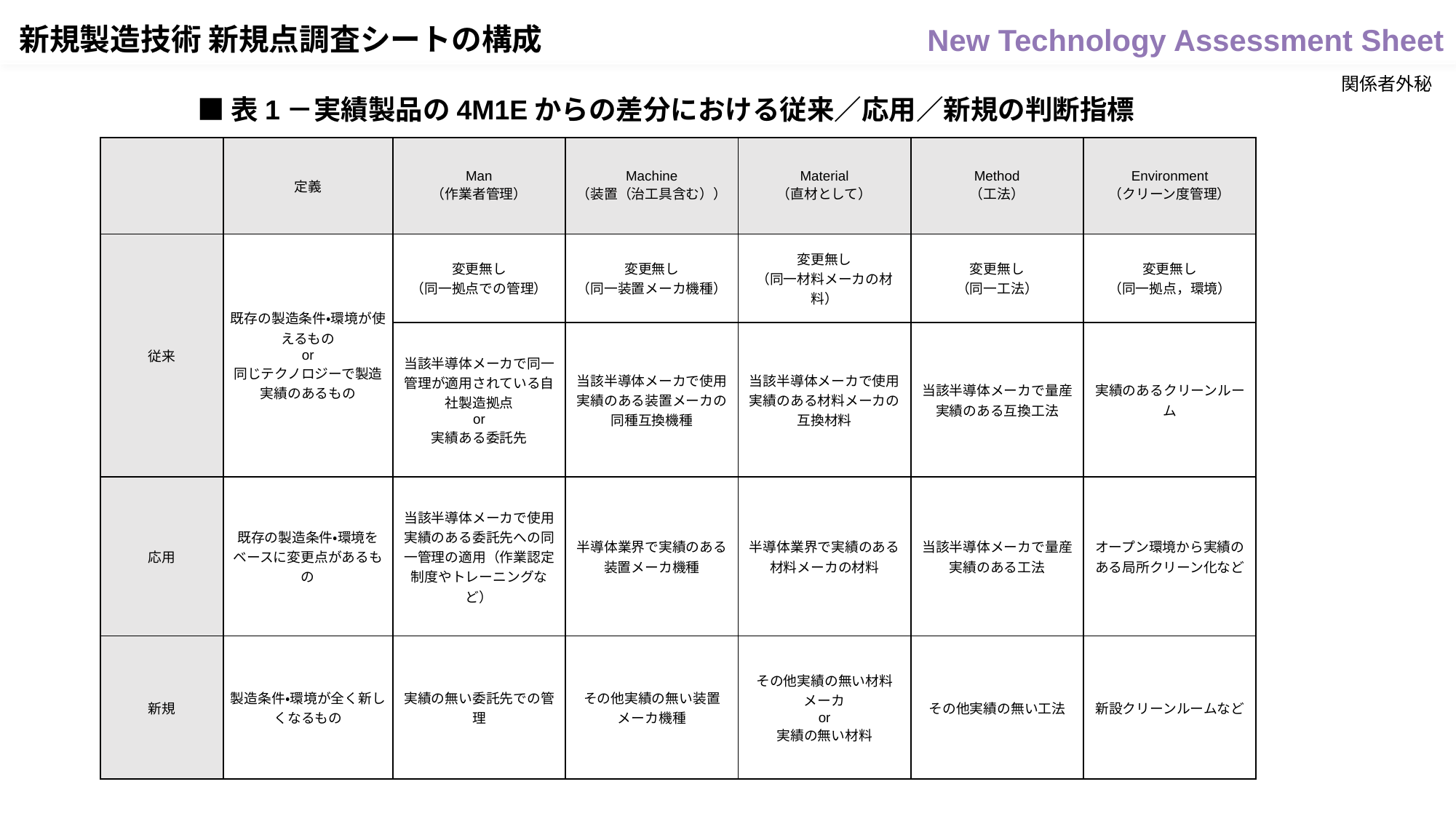

新規製造技術 新規点調査シートの構成
関係者外秘
■表1－実績製品の4M1Eからの差分における従来／応用／新規の判断指標
|  | 定義 | Man （作業者管理） | Machine （装置（治工具含む）） | Material （直材として） | Method （工法） | Environment （クリーン度管理） |
| --- | --- | --- | --- | --- | --- | --- |
| 従来 | 既存の製造条件・環境が使えるもの or 同じテクノロジーで製造実績のあるもの | 変更無し （同一拠点での管理） | 変更無し （同一装置メーカ機種） | 変更無し （同一材料メーカの材料） | 変更無し （同一工法） | 変更無し （同一拠点，環境） |
|  |  | 当該半導体メーカで同一管理が適用されている自社製造拠点 or 実績ある委託先 | 当該半導体メーカで使用実績のある装置メーカの同種互換機種 | 当該半導体メーカで使用実績のある材料メーカの互換材料 | 当該半導体メーカで量産実績のある互換工法 | 実績のあるクリーンルーム |
| 応用 | 既存の製造条件・環境をベースに変更点があるもの | 当該半導体メーカで使用実績のある委託先への同一管理の適用（作業認定制度やトレーニングなど） | 半導体業界で実績のある装置メーカ機種 | 半導体業界で実績のある材料メーカの材料 | 当該半導体メーカで量産実績のある工法 | オープン環境から実績のある局所クリーン化など |
| 新規 | 製造条件・環境が全く新しくなるもの | 実績の無い委託先での管理 | その他実績の無い装置メーカ機種 | その他実績の無い材料メーカ or 実績の無い材料 | その他実績の無い工法 | 新設クリーンルームなど |